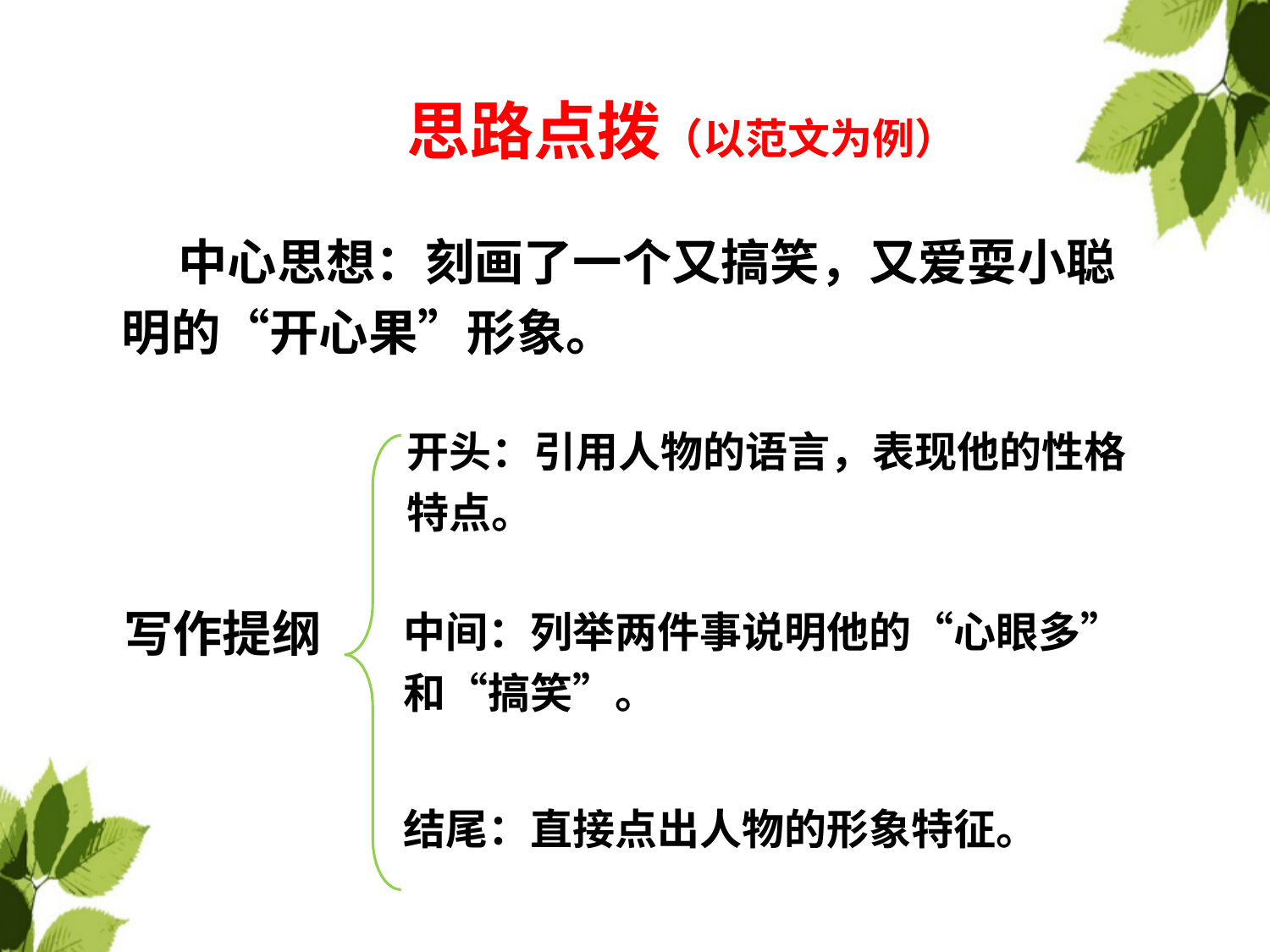

思路点拨（以范文为例）
    中心思想：刻画了一个又搞笑，又爱耍小聪明的“开心果”形象。
开头：引用人物的语言，表现他的性格特点。

中间：列举两件事说明他的“心眼多”和“搞笑”。
写作提纲
结尾：直接点出人物的形象特征。